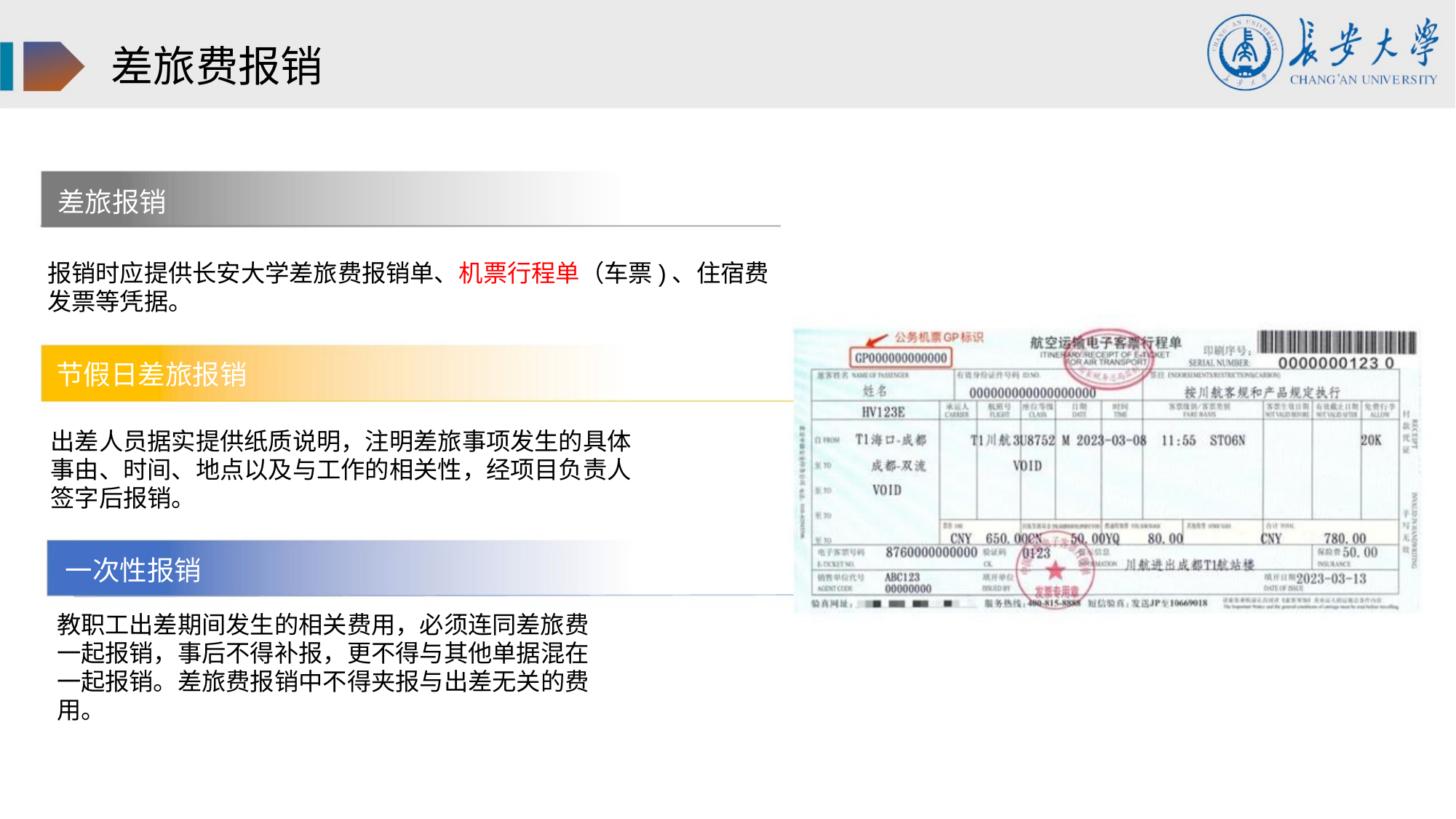

差旅费报销
差旅报销
报销时应提供长安大学差旅费报销单、机票行程单（车票)、住宿费
发票等凭据。
节假日差旅报销
出差人员据实提供纸质说明，注明差旅事项发生的具体
事由、时间、地点以及与工作的相关性，经项目负责人
签字后报销。
一次性报销
教职工出差期间发生的相关费用，必须连同差旅费
一起报销，事后不得补报，更不得与其他单据混在
一起报销。差旅费报销中不得夹报与出差无关的费
用。